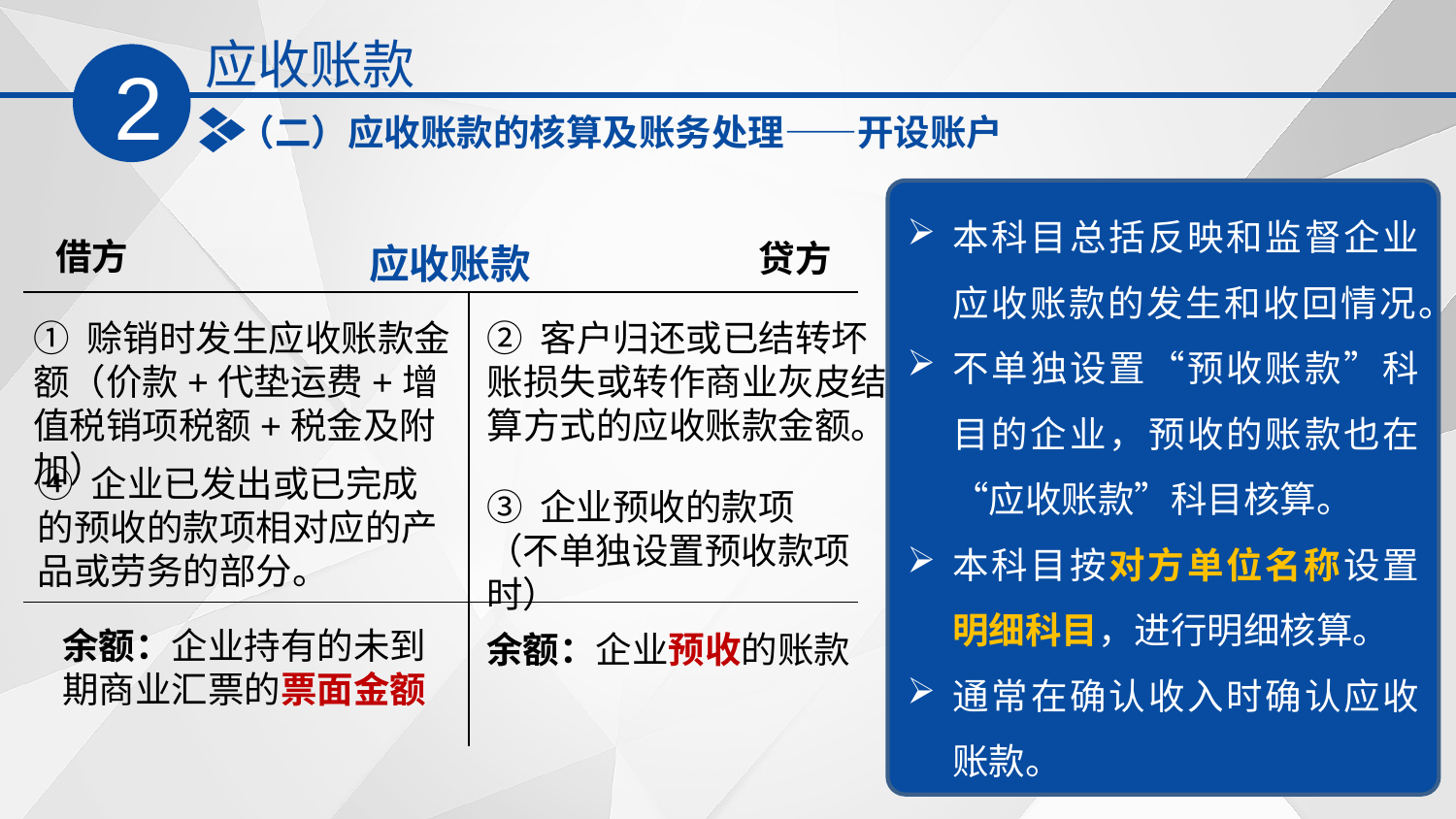

应收账款
2

（二）应收账款的核算及账务处理——开设账户

本科目总括反映和监督企业应收账款的发生和收回情况。
不单独设置“预收账款”科目的企业，预收的账款也在“应收账款”科目核算。
本科目按对方单位名称设置明细科目，进行明细核算。
通常在确认收入时确认应收账款。
借方
贷方
应收账款
① 赊销时发生应收账款金额（价款+代垫运费+增值税销项税额+税金及附加）
② 客户归还或已结转坏账损失或转作商业灰皮结算方式的应收账款金额。
④ 企业已发出或已完成的预收的款项相对应的产品或劳务的部分。
③ 企业预收的款项（不单独设置预收款项时）
余额：企业持有的未到期商业汇票的票面金额
余额：企业预收的账款